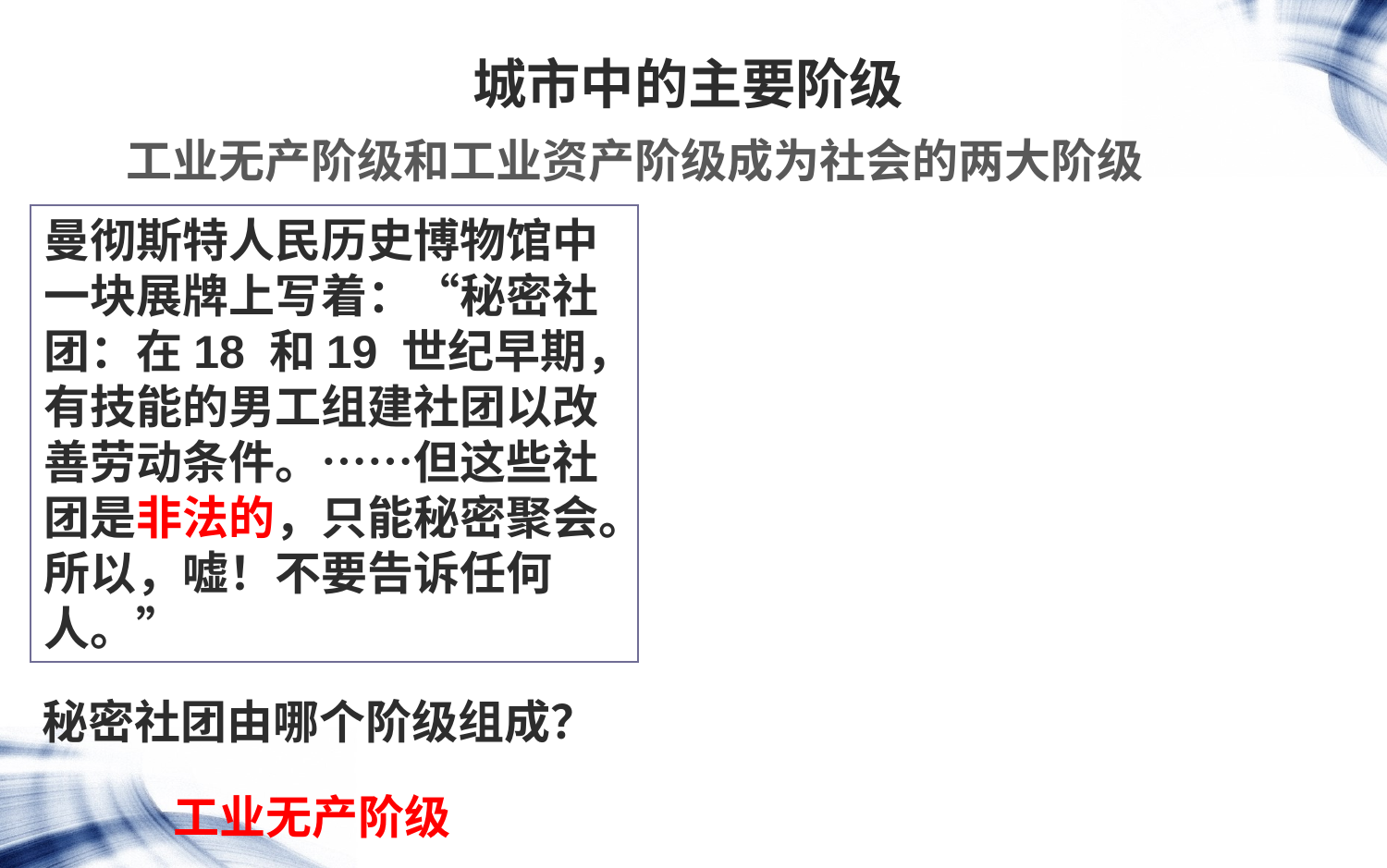

城市中的主要阶级
工业无产阶级和工业资产阶级成为社会的两大阶级
曼彻斯特人民历史博物馆中一块展牌上写着：“秘密社团：在18 和19 世纪早期，有技能的男工组建社团以改善劳动条件。……但这些社团是非法的，只能秘密聚会。所以，嘘！不要告诉任何人。”
秘密社团由哪个阶级组成？
工业无产阶级